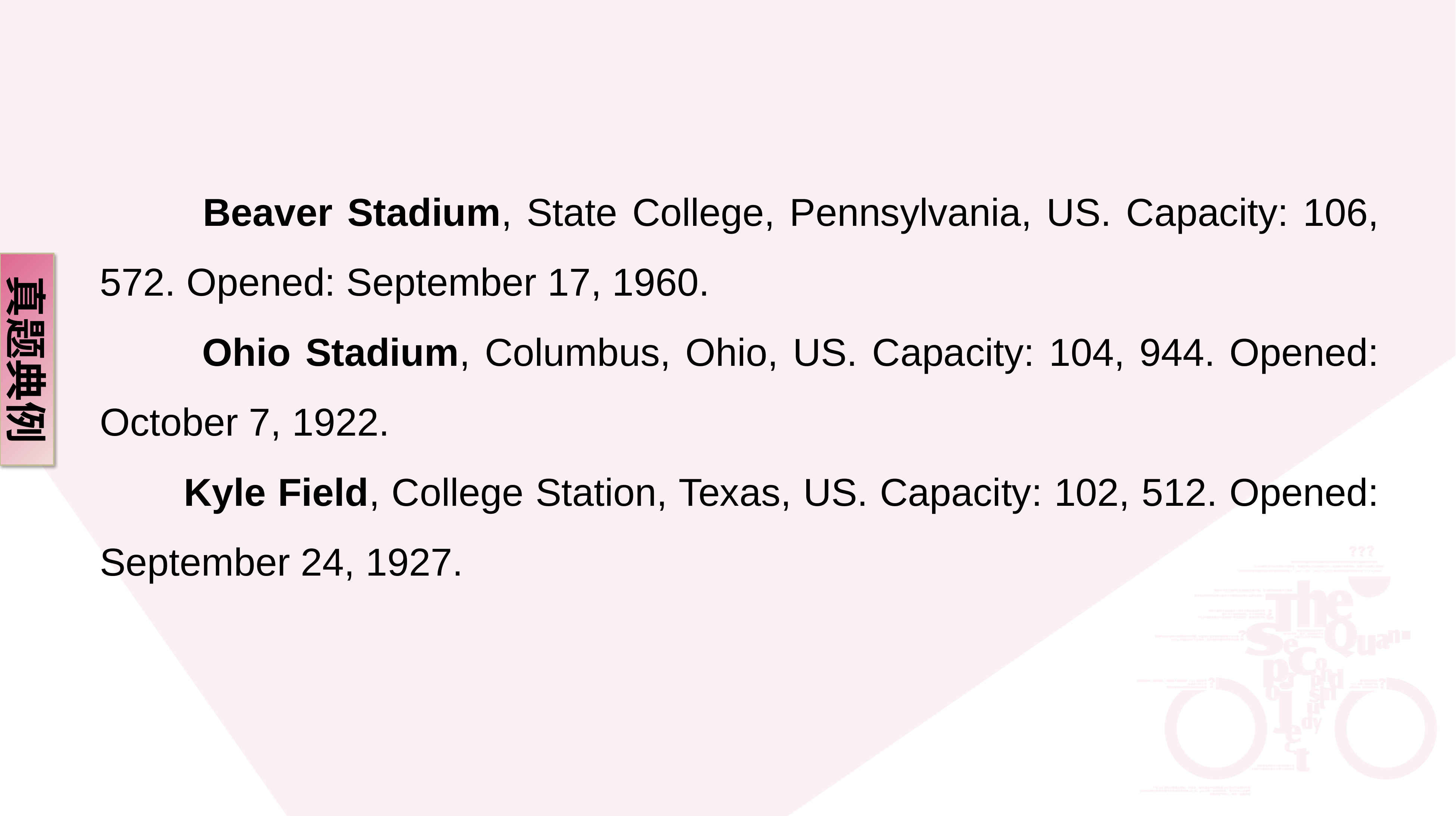

Beaver Stadium, State College, Pennsylvania, US. Capacity: 106, 572. Opened: September 17, 1960.
       Ohio Stadium, Columbus, Ohio, US. Capacity: 104, 944. Opened: October 7, 1922.
       Kyle Field, College Station, Texas, US. Capacity: 102, 512. Opened: September 24, 1927.
真题典例